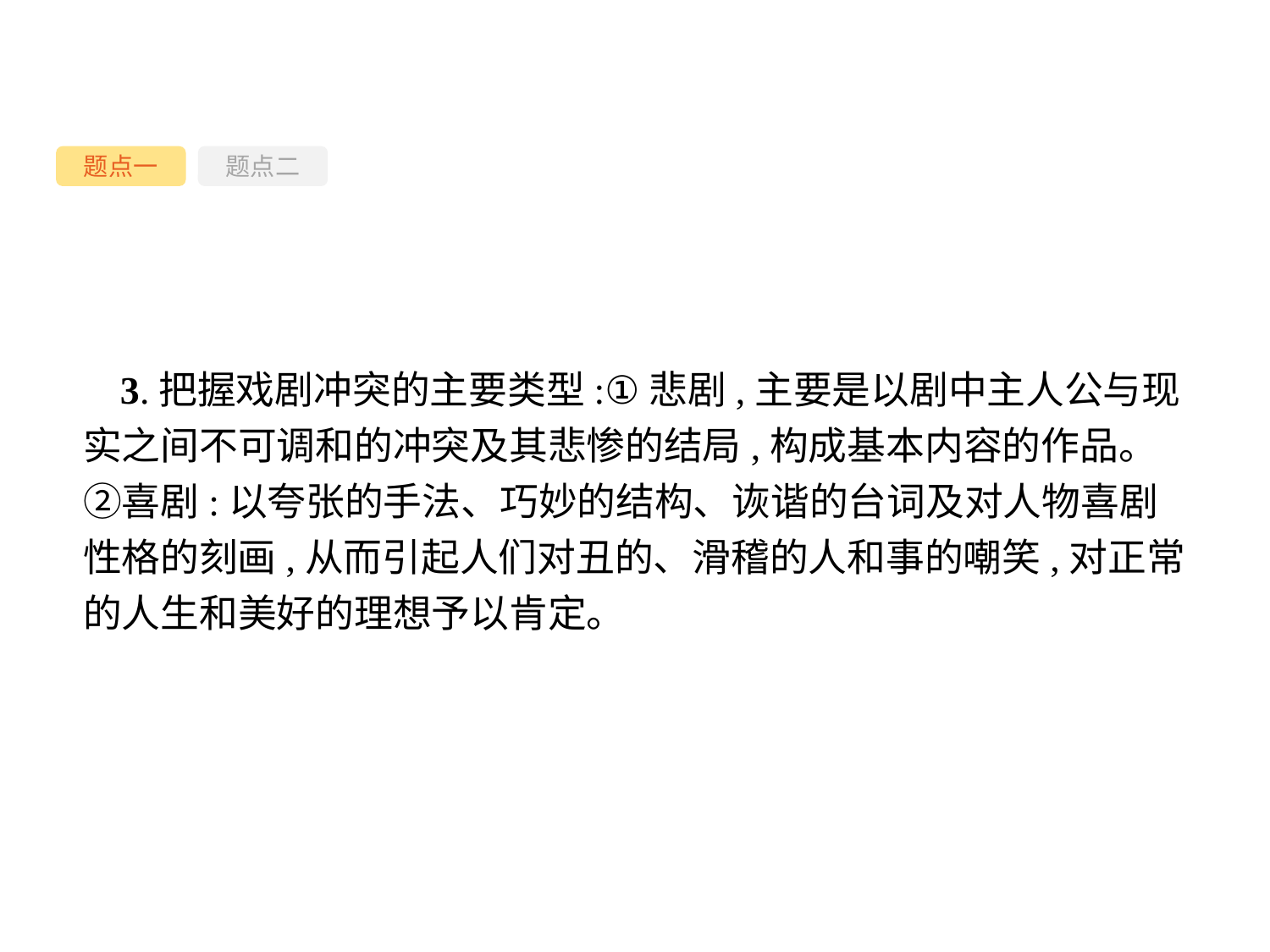

题点一
题点二
3.把握戏剧冲突的主要类型:①悲剧,主要是以剧中主人公与现实之间不可调和的冲突及其悲惨的结局,构成基本内容的作品。②喜剧:以夸张的手法、巧妙的结构、诙谐的台词及对人物喜剧性格的刻画,从而引起人们对丑的、滑稽的人和事的嘲笑,对正常的人生和美好的理想予以肯定。
-25-